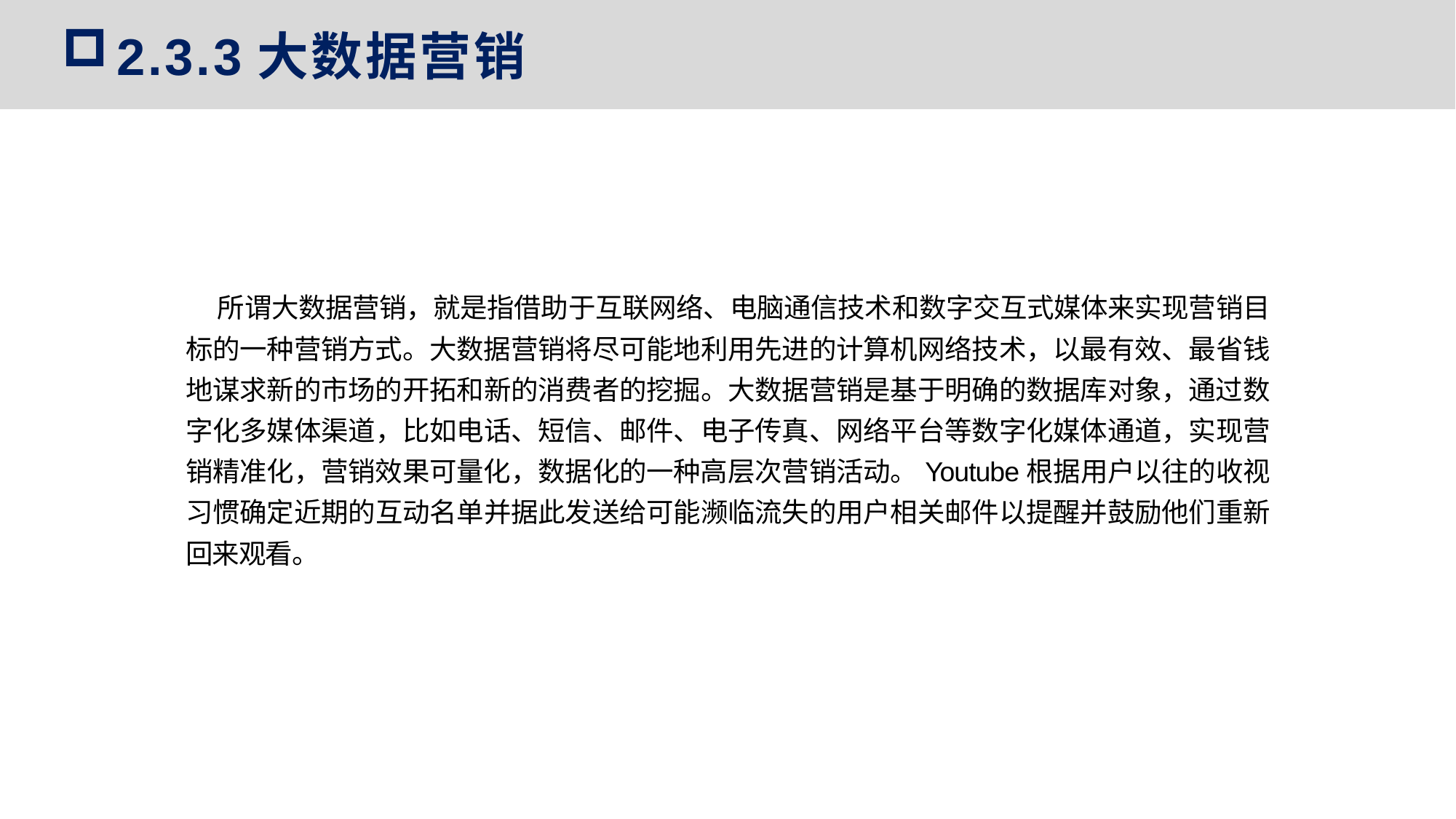

2.3.3大数据营销
所谓大数据营销，就是指借助于互联网络、电脑通信技术和数字交互式媒体来实现营销目标的一种营销方式。大数据营销将尽可能地利用先进的计算机网络技术，以最有效、最省钱地谋求新的市场的开拓和新的消费者的挖掘。大数据营销是基于明确的数据库对象，通过数字化多媒体渠道，比如电话、短信、邮件、电子传真、网络平台等数字化媒体通道，实现营销精准化，营销效果可量化，数据化的一种高层次营销活动。Youtube根据用户以往的收视习惯确定近期的互动名单并据此发送给可能濒临流失的用户相关邮件以提醒并鼓励他们重新回来观看。